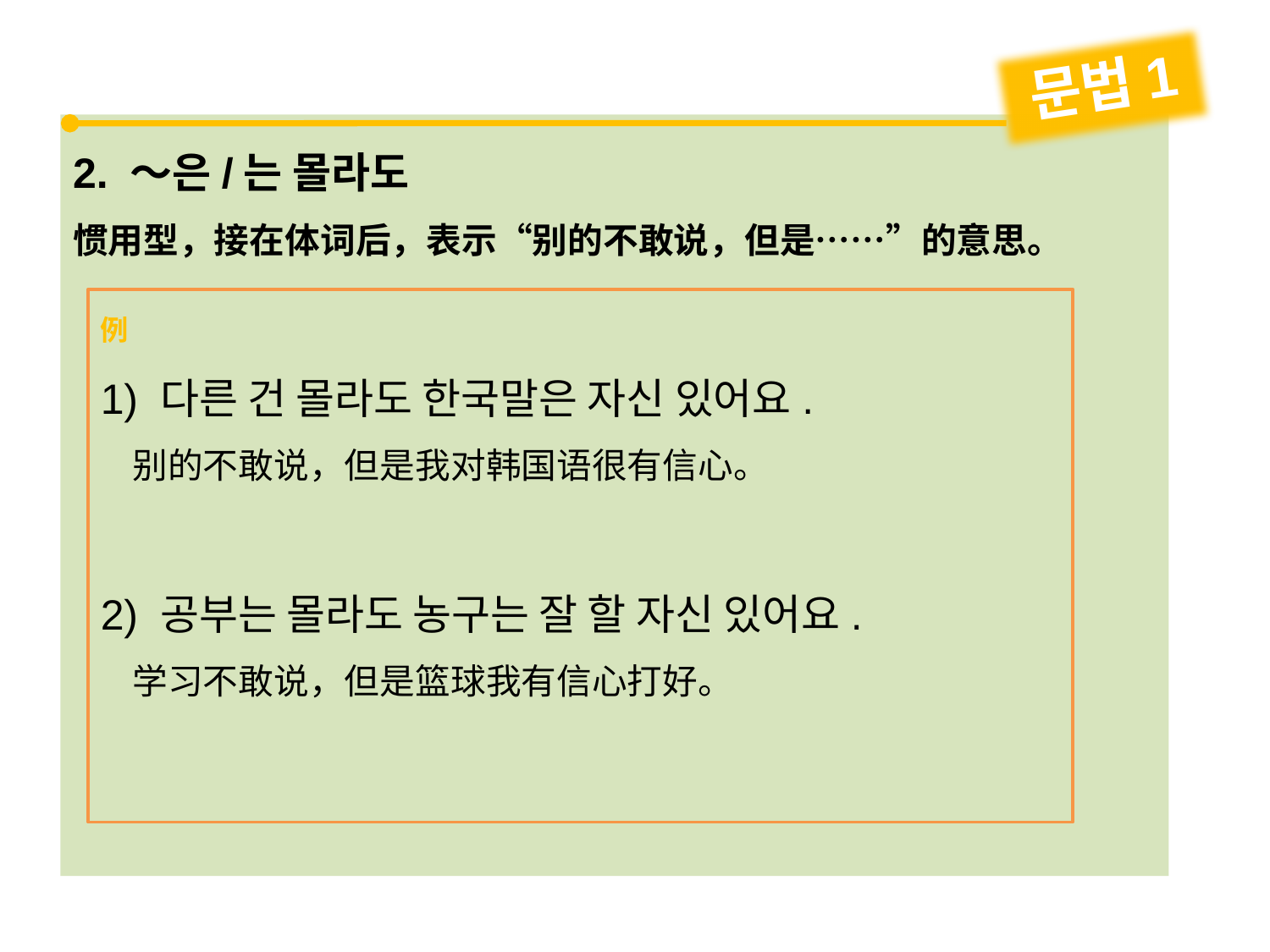

문법1
2. ～은/는 몰라도
惯用型，接在体词后，表示“别的不敢说，但是……”的意思。

例
1) 다른 건 몰라도 한국말은 자신 있어요.
   别的不敢说，但是我对韩国语很有信心。

2) 공부는 몰라도 농구는 잘 할 자신 있어요.
   学习不敢说，但是篮球我有信心打好。